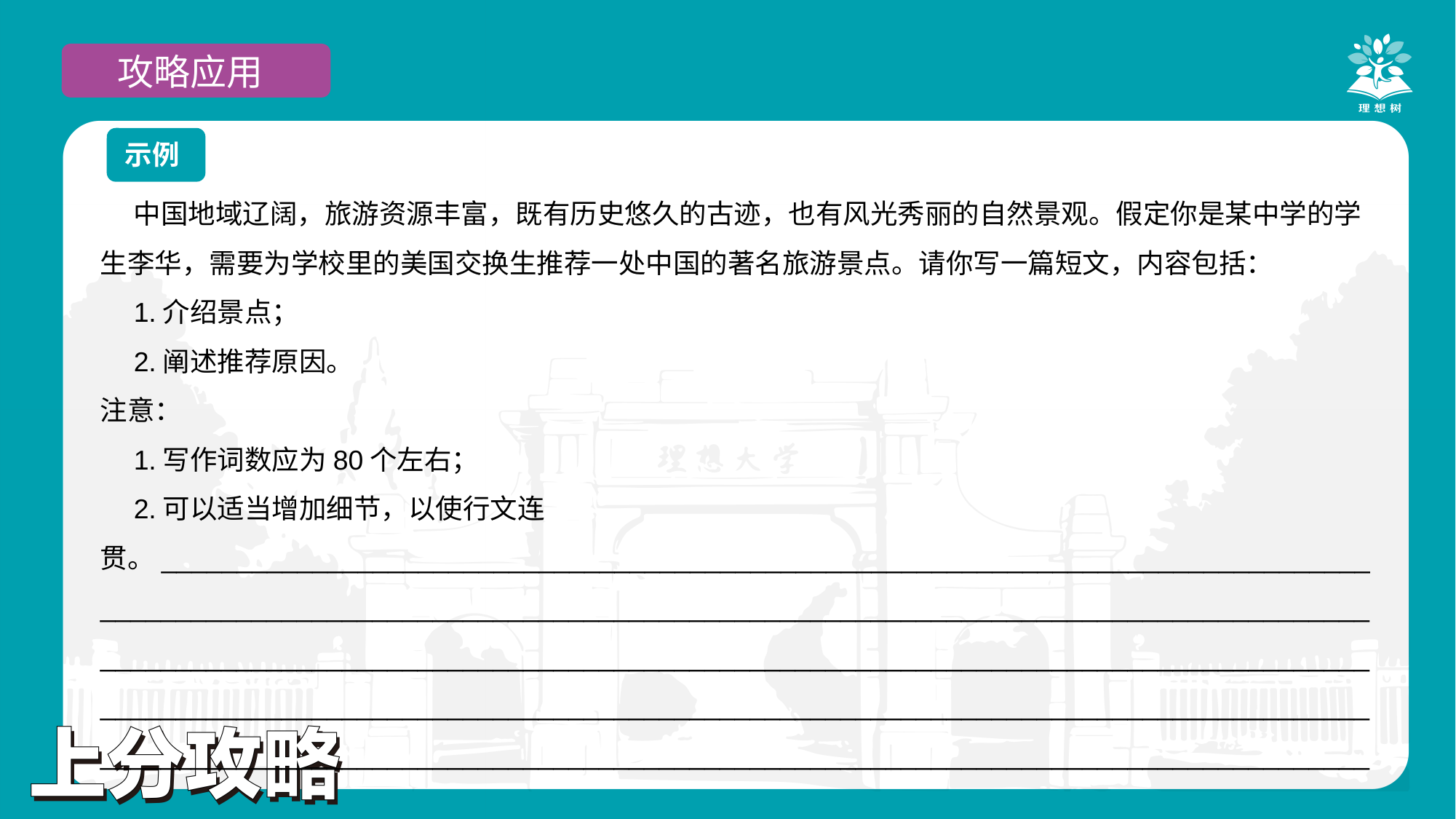

攻略应用

示例
中国地域辽阔，旅游资源丰富，既有历史悠久的古迹，也有风光秀丽的自然景观。假定你是某中学的学生李华，需要为学校里的美国交换生推荐一处中国的著名旅游景点。请你写一篇短文，内容包括：
1.介绍景点；
2.阐述推荐原因。
注意：
1.写作词数应为80个左右；
2.可以适当增加细节，以使行文连贯。________________________________________________________________________________________________________________________________________________________________________________________________________________________________________________________________________________________________________________________________________________________________________________________________________________________________